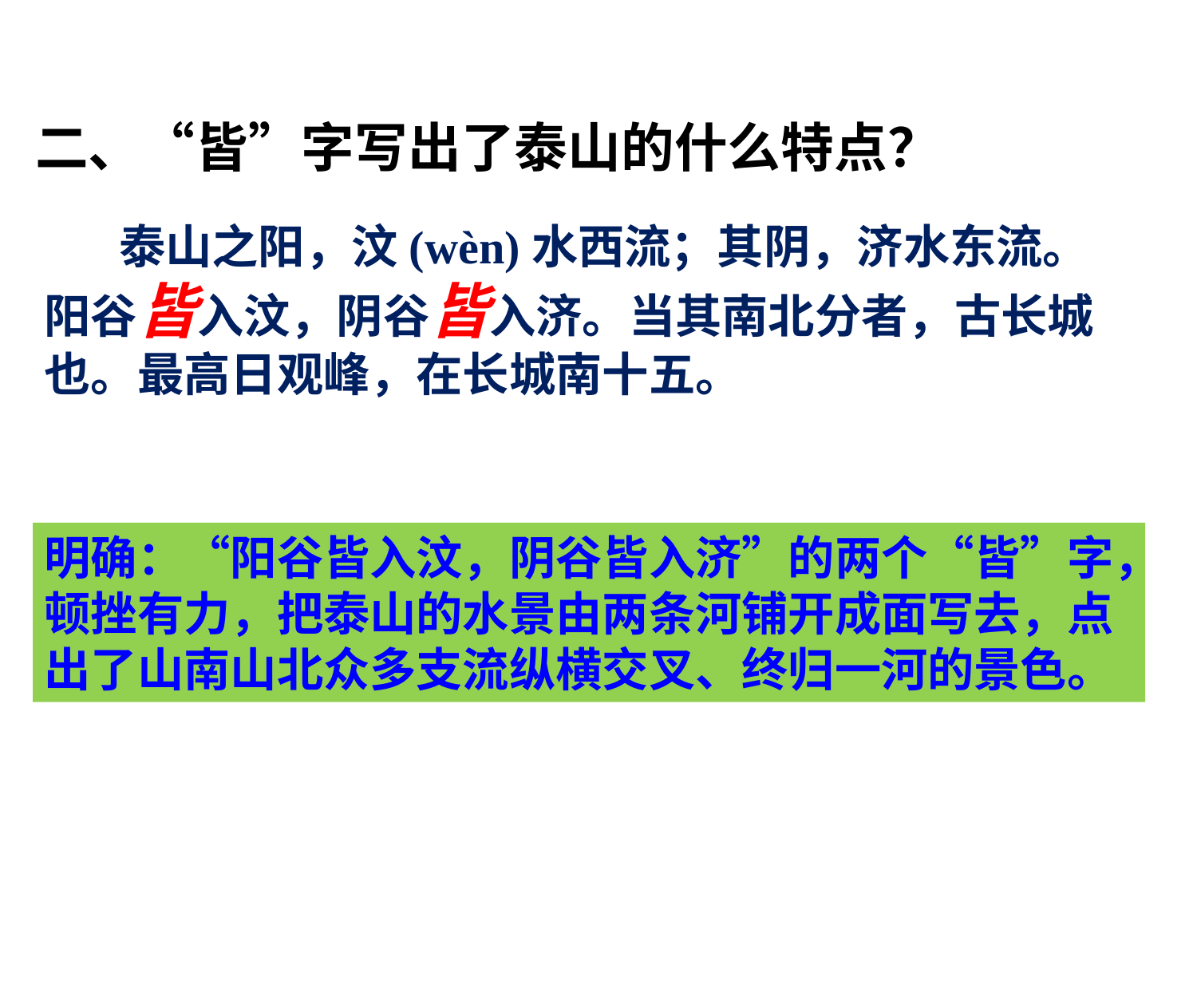

二、“皆”字写出了泰山的什么特点？
      泰山之阳，汶(wèn)水西流；其阴，济水东流。阳谷皆入汶，阴谷皆入济。当其南北分者，古长城也。最高日观峰，在长城南十五。
明确：“阳谷皆入汶，阴谷皆入济”的两个“皆”字，顿挫有力，把泰山的水景由两条河铺开成面写去，点出了山南山北众多支流纵横交叉、终归一河的景色。